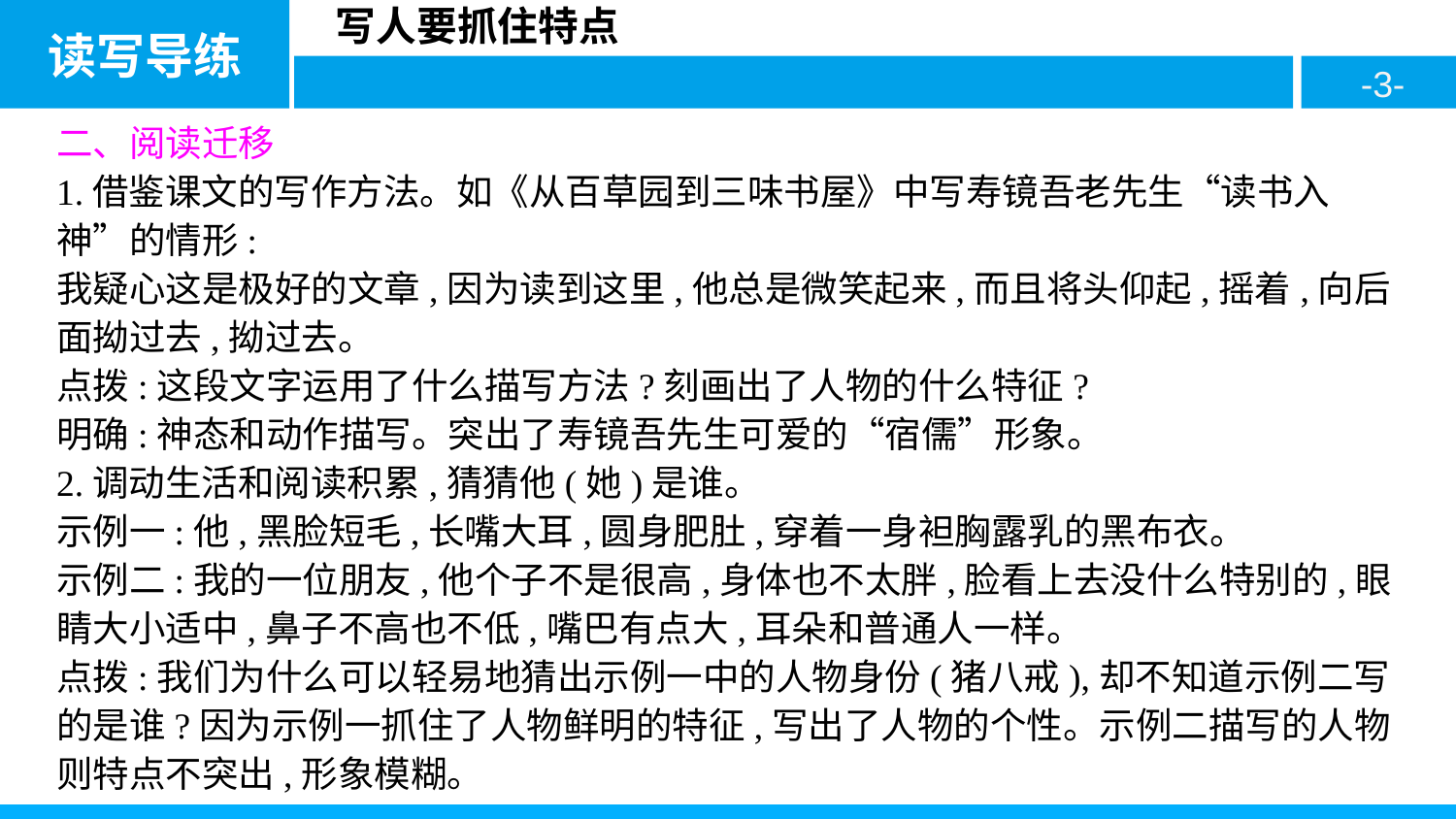

二、阅读迁移
1.借鉴课文的写作方法。如《从百草园到三味书屋》中写寿镜吾老先生“读书入神”的情形:
我疑心这是极好的文章,因为读到这里,他总是微笑起来,而且将头仰起,摇着,向后面拗过去,拗过去。
点拨:这段文字运用了什么描写方法?刻画出了人物的什么特征?
明确:神态和动作描写。突出了寿镜吾先生可爱的“宿儒”形象。
2.调动生活和阅读积累,猜猜他(她)是谁。
示例一:他,黑脸短毛,长嘴大耳,圆身肥肚,穿着一身袒胸露乳的黑布衣。
示例二:我的一位朋友,他个子不是很高,身体也不太胖,脸看上去没什么特别的,眼睛大小适中,鼻子不高也不低,嘴巴有点大,耳朵和普通人一样。
点拨:我们为什么可以轻易地猜出示例一中的人物身份(猪八戒),却不知道示例二写的是谁?因为示例一抓住了人物鲜明的特征,写出了人物的个性。示例二描写的人物则特点不突出,形象模糊。